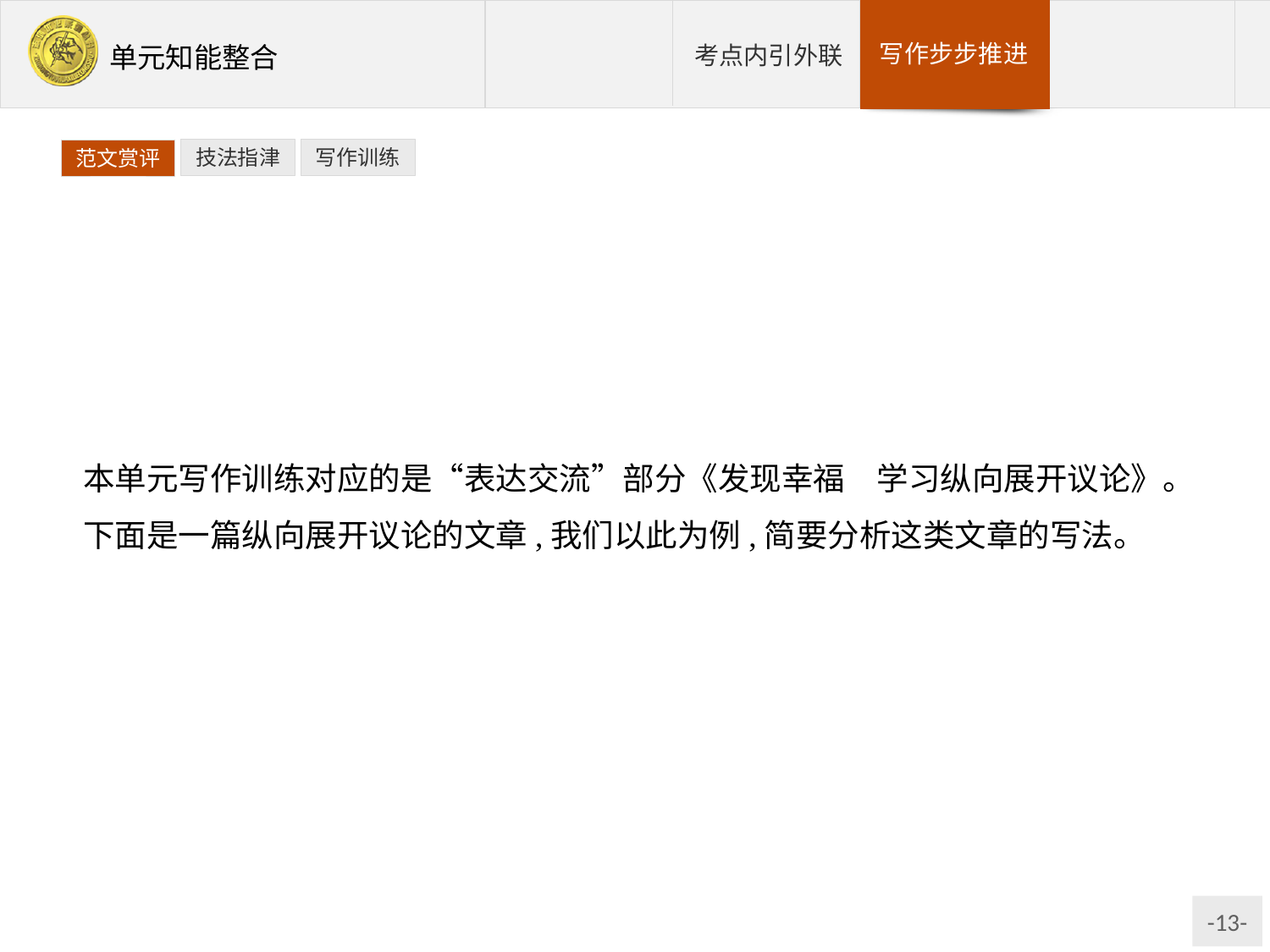

技法指津
写作训练
范文赏评
本单元写作训练对应的是“表达交流”部分《发现幸福　学习纵向展开议论》。下面是一篇纵向展开议论的文章,我们以此为例,简要分析这类文章的写法。